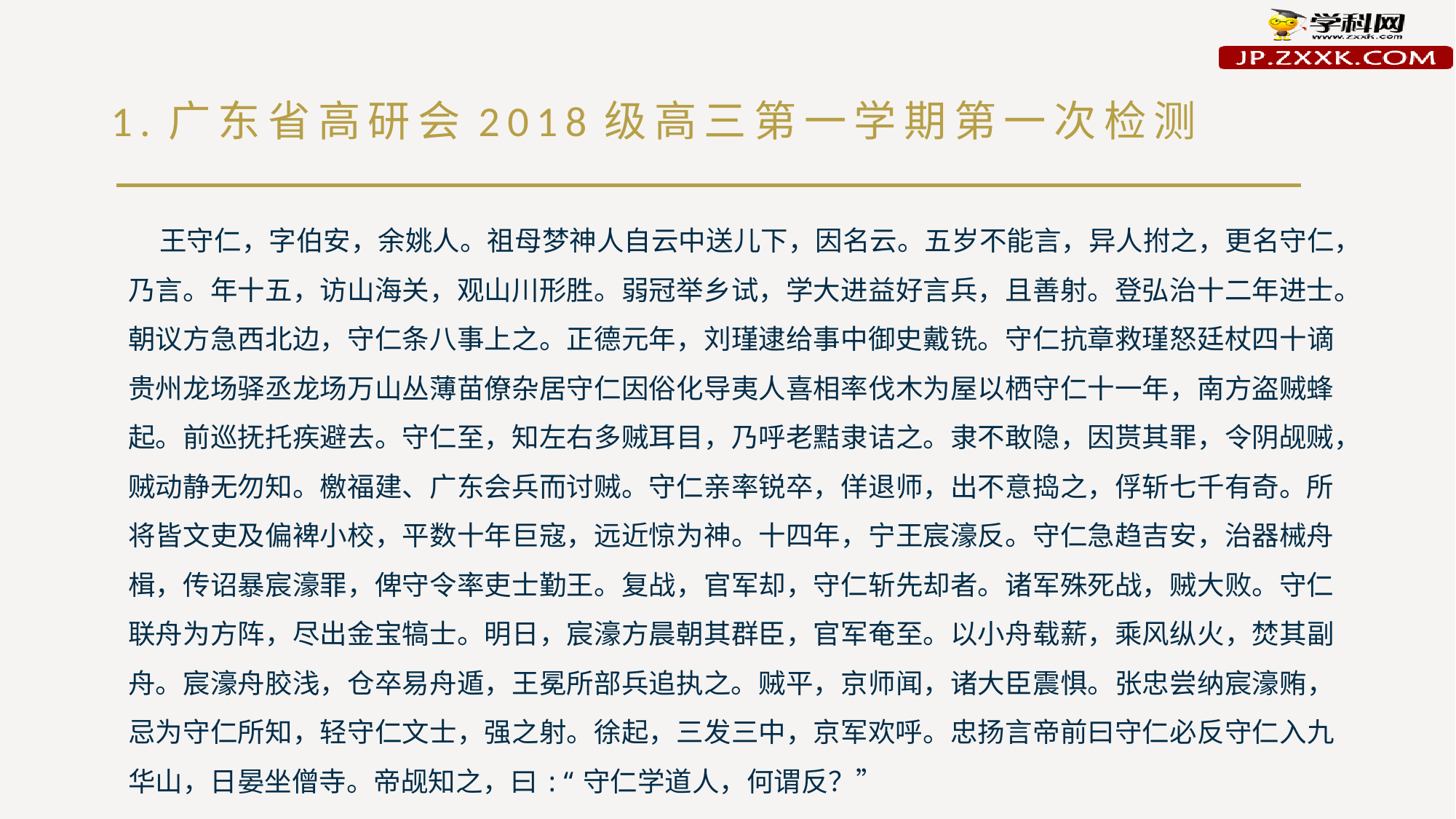

# 1.广东省高研会2018级高三第一学期第一次检测
    王守仁，字伯安，余姚人。祖母梦神人自云中送儿下，因名云。五岁不能言，异人拊之，更名守仁，乃言。年十五，访山海关，观山川形胜。弱冠举乡试，学大进益好言兵，且善射。登弘治十二年进士。朝议方急西北边，守仁条八事上之。正德元年，刘瑾逮给事中御史戴铣。守仁抗章救瑾怒廷杖四十谪贵州龙场驿丞龙场万山丛薄苗僚杂居守仁因俗化导夷人喜相率伐木为屋以栖守仁十一年，南方盗贼蜂起。前巡抚托疾避去。守仁至，知左右多贼耳目，乃呼老黠隶诘之。隶不敢隐，因贳其罪，令阴觇贼，贼动静无勿知。檄福建、广东会兵而讨贼。守仁亲率锐卒，佯退师，出不意捣之，俘斩七千有奇。所将皆文吏及偏裨小校，平数十年巨寇，远近惊为神。十四年，宁王宸濠反。守仁急趋吉安，治器械舟楫，传诏暴宸濠罪，俾守令率吏士勤王。复战，官军却，守仁斩先却者。诸军殊死战，贼大败。守仁联舟为方阵，尽出金宝犒士。明日，宸濠方晨朝其群臣，官军奄至。以小舟载薪，乘风纵火，焚其副舟。宸濠舟胶浅，仓卒易舟遁，王冕所部兵追执之。贼平，京师闻，诸大臣震惧。张忠尝纳宸濠贿，忌为守仁所知，轻守仁文士，强之射。徐起，三发三中，京军欢呼。忠扬言帝前曰守仁必反守仁入九华山，日晏坐僧寺。帝觇知之，曰:“守仁学道人，何谓反？”